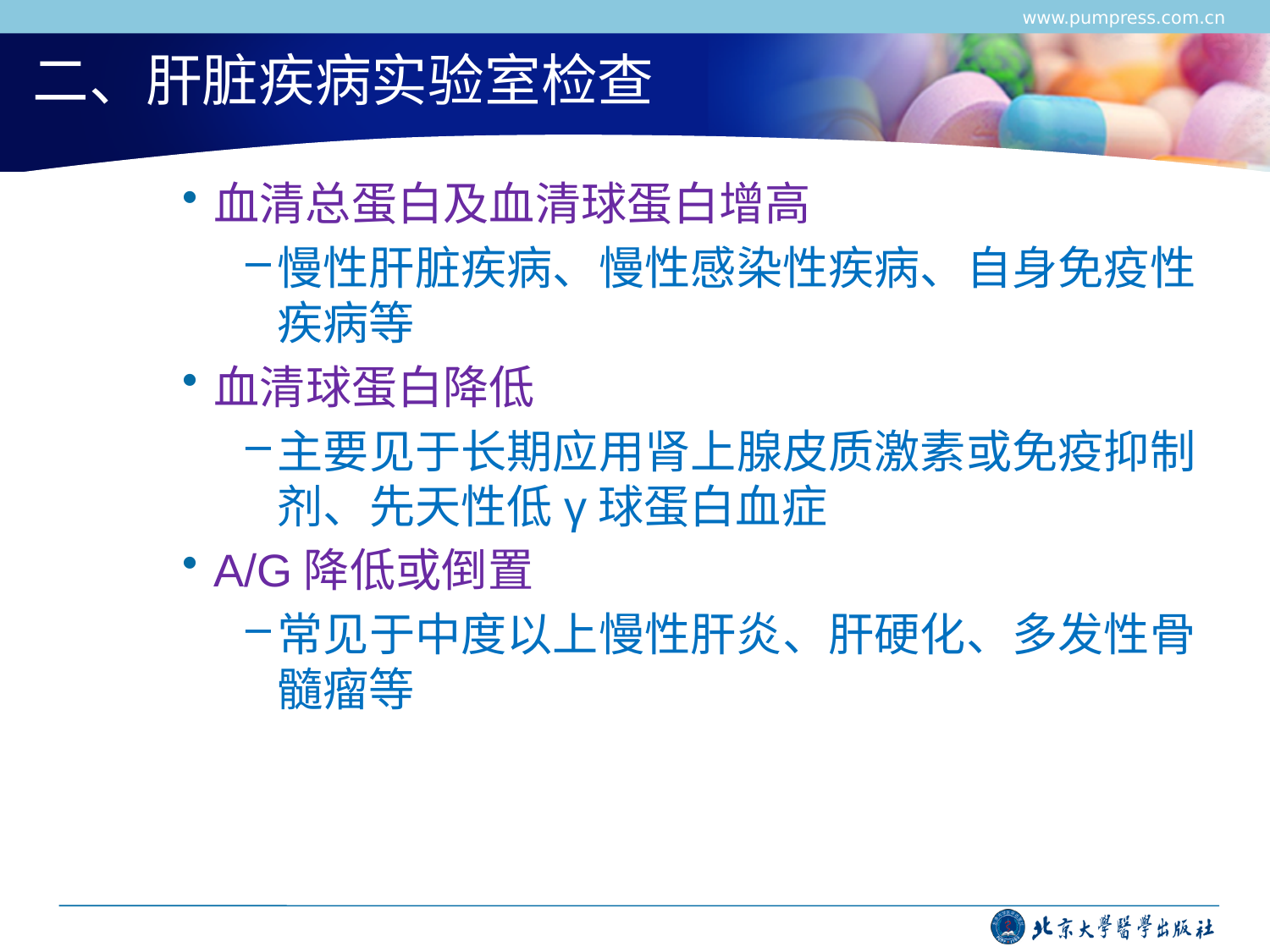

www.pumpress.com.cn
# 二、肝脏疾病实验室检查
血清总蛋白及血清球蛋白增高
慢性肝脏疾病、慢性感染性疾病、自身免疫性疾病等
血清球蛋白降低
主要见于长期应用肾上腺皮质激素或免疫抑制剂、先天性低γ球蛋白血症
A/G降低或倒置
常见于中度以上慢性肝炎、肝硬化、多发性骨髓瘤等